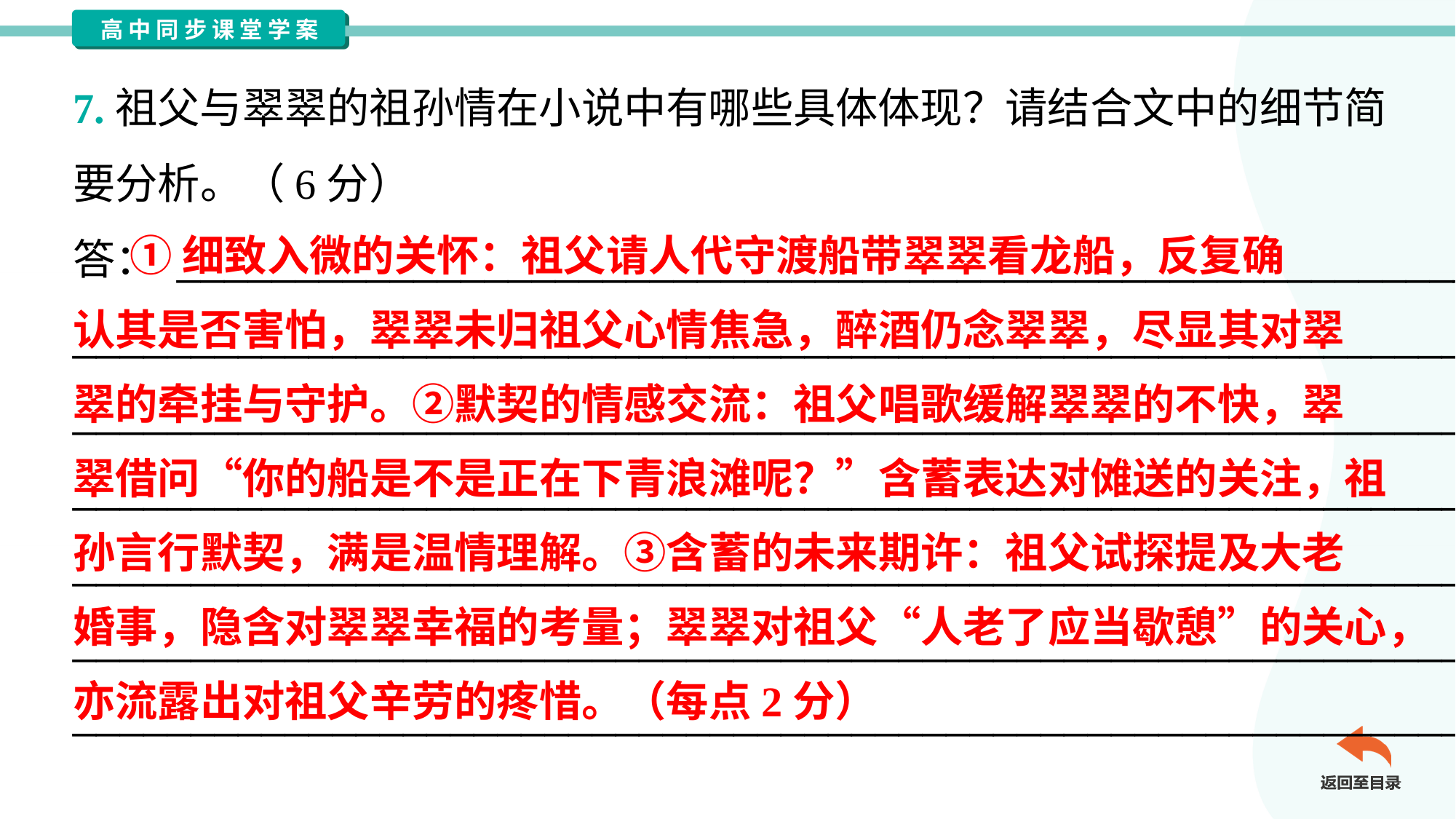

7.祖父与翠翠的祖孙情在小说中有哪些具体体现？请结合文中的细节简
要分析。（6分）
答： ________________________________________________________
_____________________________________________________________
_____________________________________________________________
_____________________________________________________________
_____________________________________________________________
_____________________________________________________________
_____________________________________________________________
      ①细致入微的关怀：祖父请人代守渡船带翠翠看龙船，反复确
认其是否害怕，翠翠未归祖父心情焦急，醉酒仍念翠翠，尽显其对翠
翠的牵挂与守护。②默契的情感交流：祖父唱歌缓解翠翠的不快，翠
翠借问“你的船是不是正在下青浪滩呢？”含蓄表达对傩送的关注，祖
孙言行默契，满是温情理解。③含蓄的未来期许：祖父试探提及大老
婚事，隐含对翠翠幸福的考量；翠翠对祖父“人老了应当歇憩”的关心，
亦流露出对祖父辛劳的疼惜。（每点2分）